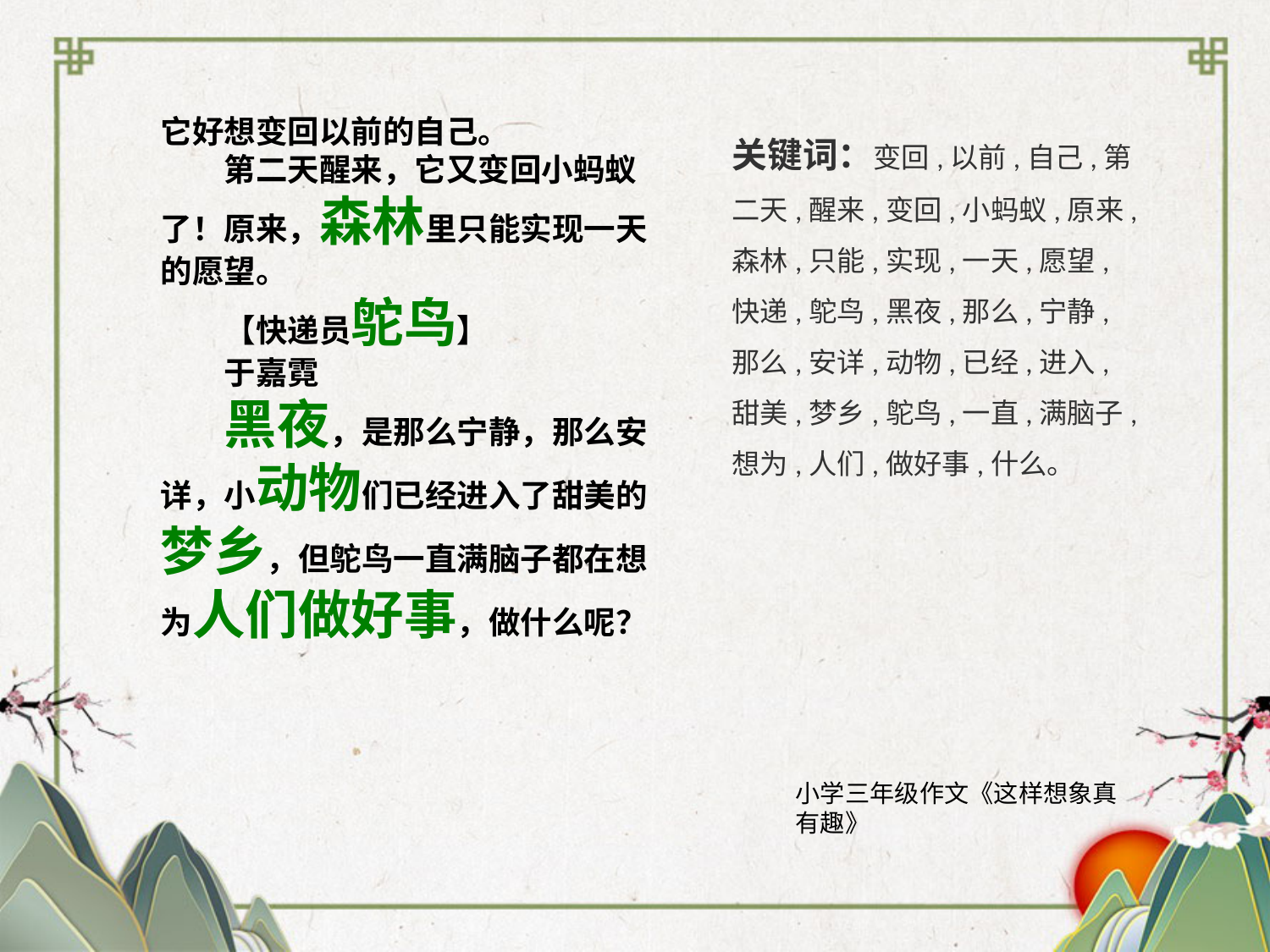

它好想变回以前的自己。
　　第二天醒来，它又变回小蚂蚁了！原来，森林里只能实现一天的愿望。
　　【快递员鸵鸟】
　　于嘉霓
　　黑夜，是那么宁静，那么安详，小动物们已经进入了甜美的梦乡，但鸵鸟一直满脑子都在想为人们做好事，做什么呢？
关键词：变回,以前,自己,第二天,醒来,变回,小蚂蚁,原来,森林,只能,实现,一天,愿望,快递,鸵鸟,黑夜,那么,宁静,那么,安详,动物,已经,进入,甜美,梦乡,鸵鸟,一直,满脑子,想为,人们,做好事,什么。
小学三年级作文《这样想象真有趣》